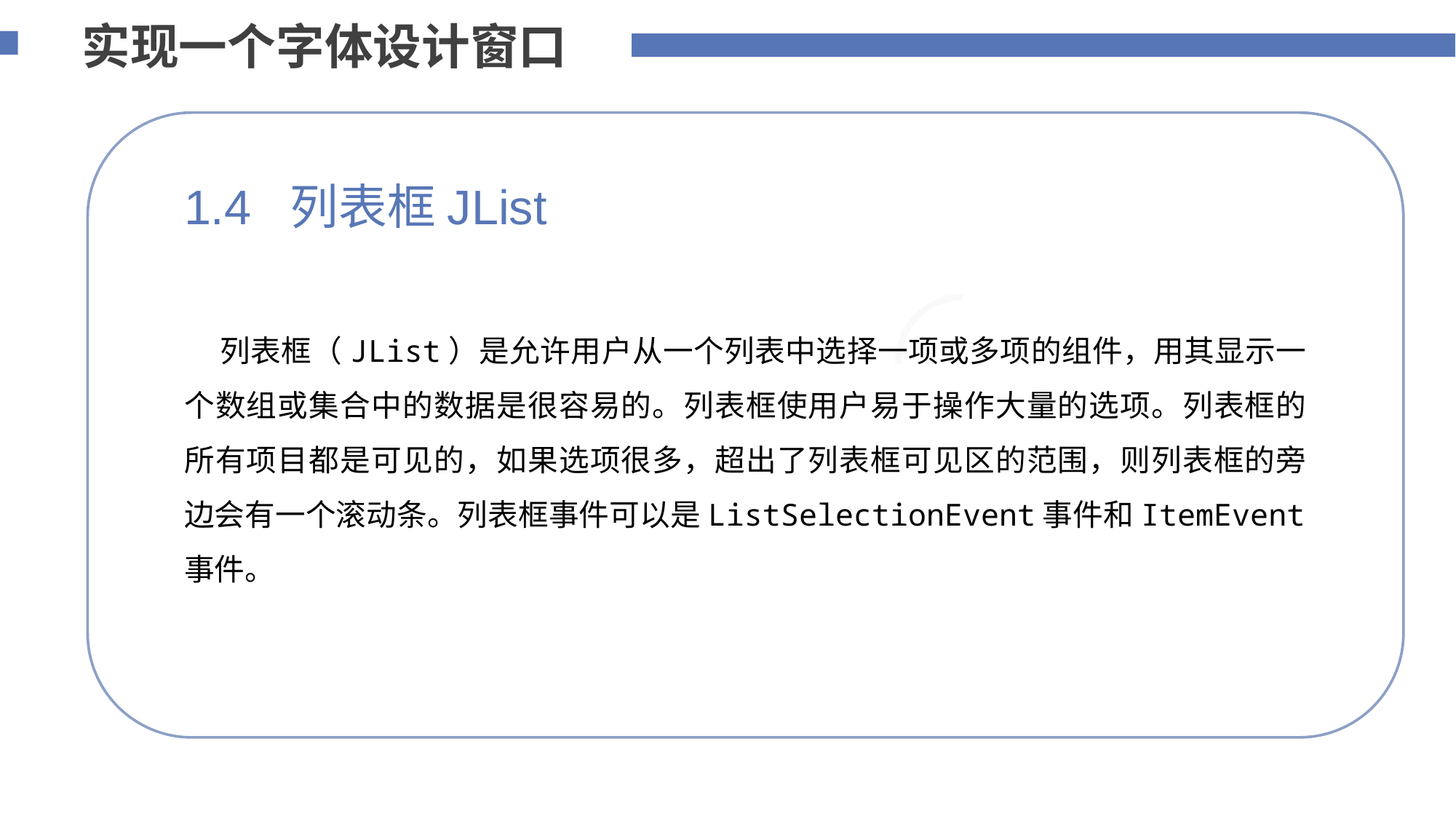

实现一个字体设计窗口

1.4  列表框JList

75%
    列表框（JList）是允许用户从一个列表中选择一项或多项的组件，用其显示一个数组或集合中的数据是很容易的。列表框使用户易于操作大量的选项。列表框的所有项目都是可见的，如果选项很多，超出了列表框可见区的范围，则列表框的旁边会有一个滚动条。列表框事件可以是ListSelectionEvent事件和ItemEvent事件。